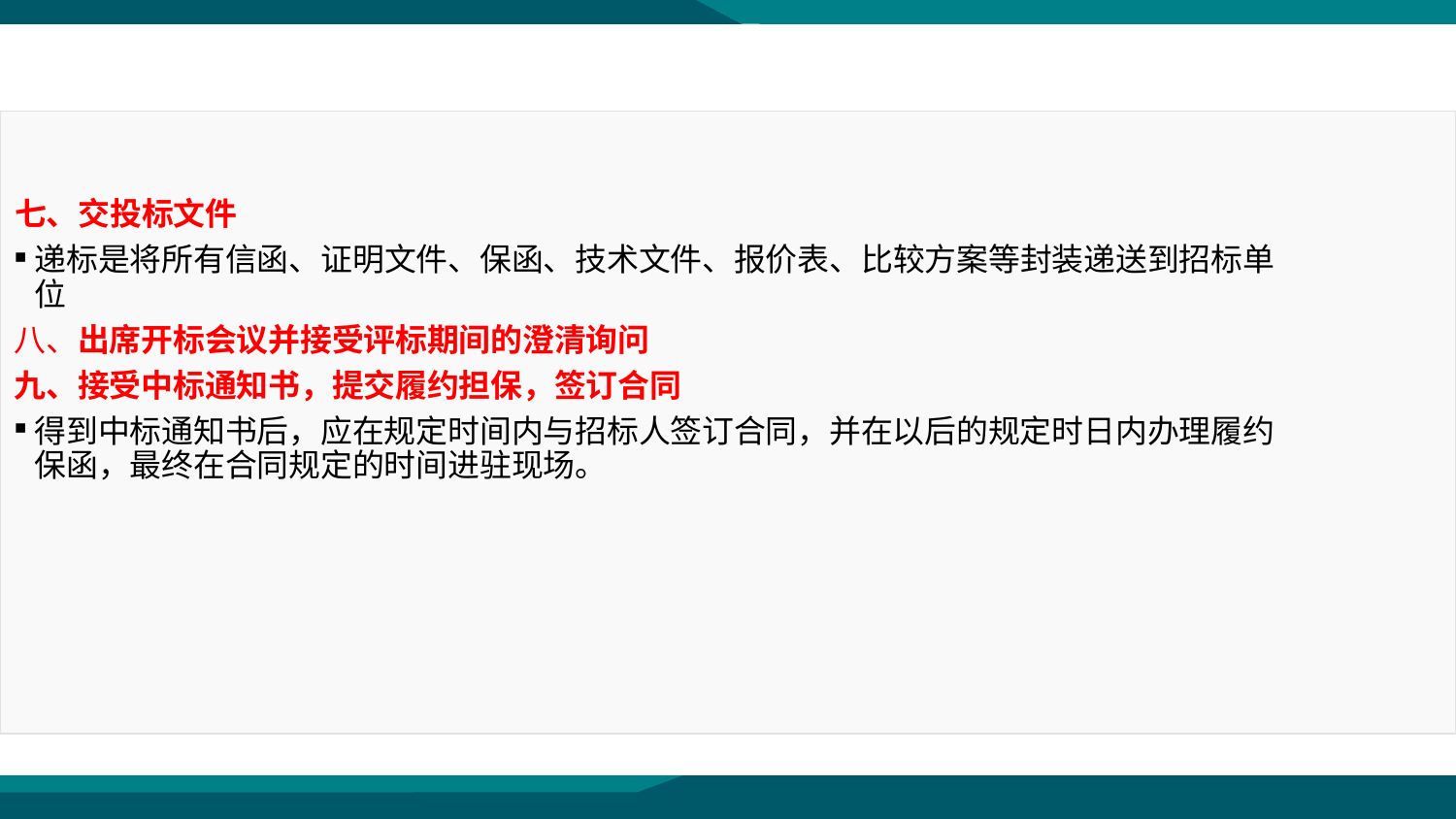

第三节 国内工程施工投标
七、交投标文件
递标是将所有信函、证明文件、保函、技术文件、报价表、比较方案等封装递送到招标单位
八、出席开标会议并接受评标期间的澄清询问
九、接受中标通知书，提交履约担保，签订合同
得到中标通知书后，应在规定时间内与招标人签订合同，并在以后的规定时日内办理履约保函，最终在合同规定的时间进驻现场。